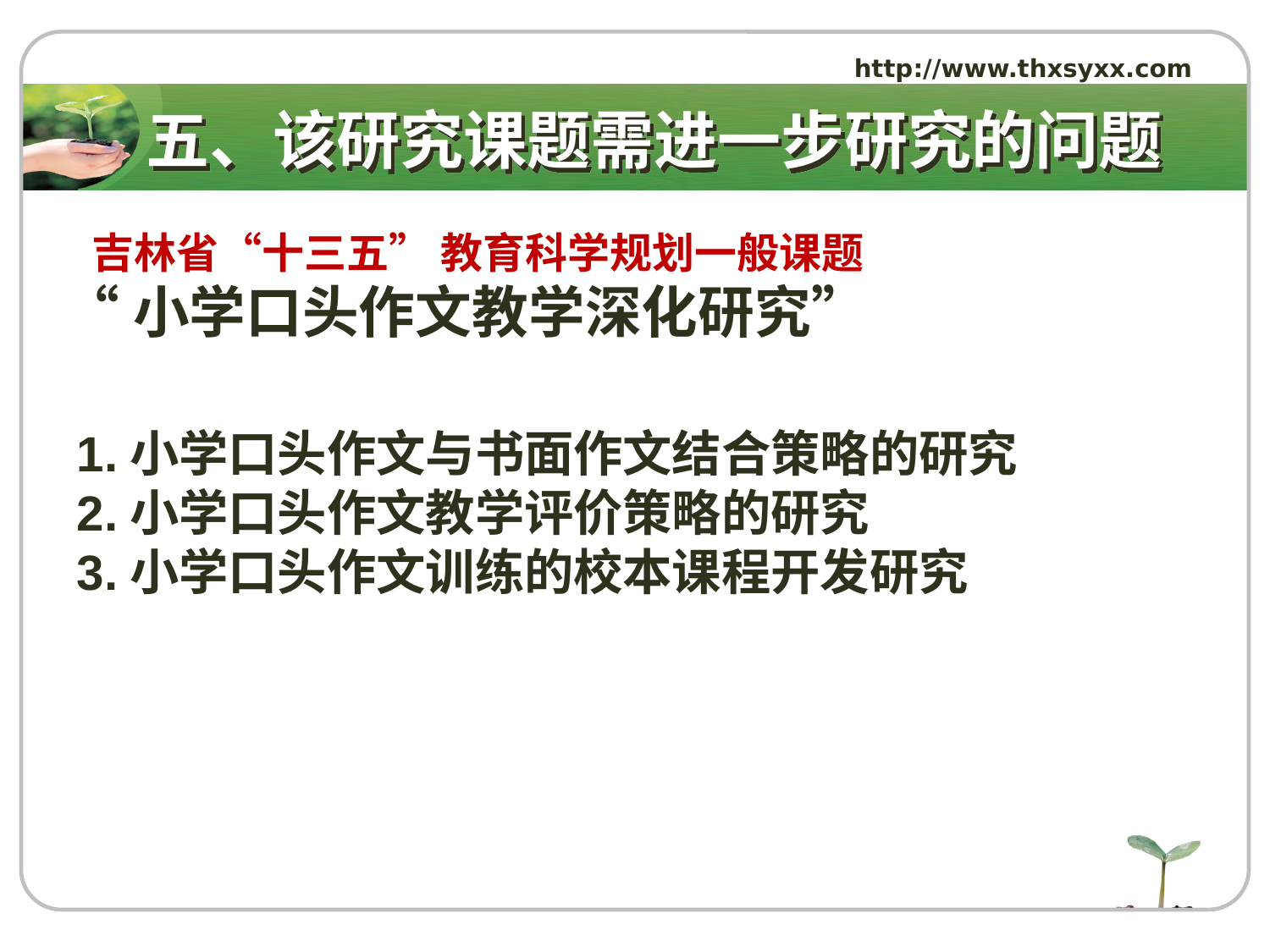

http://www.thxsyxx.com
# 五、该研究课题需进一步研究的问题
  吉林省“十三五” 教育科学规划一般课题
“小学口头作文教学深化研究”

 1.小学口头作文与书面作文结合策略的研究
 2.小学口头作文教学评价策略的研究
 3.小学口头作文训练的校本课程开发研究